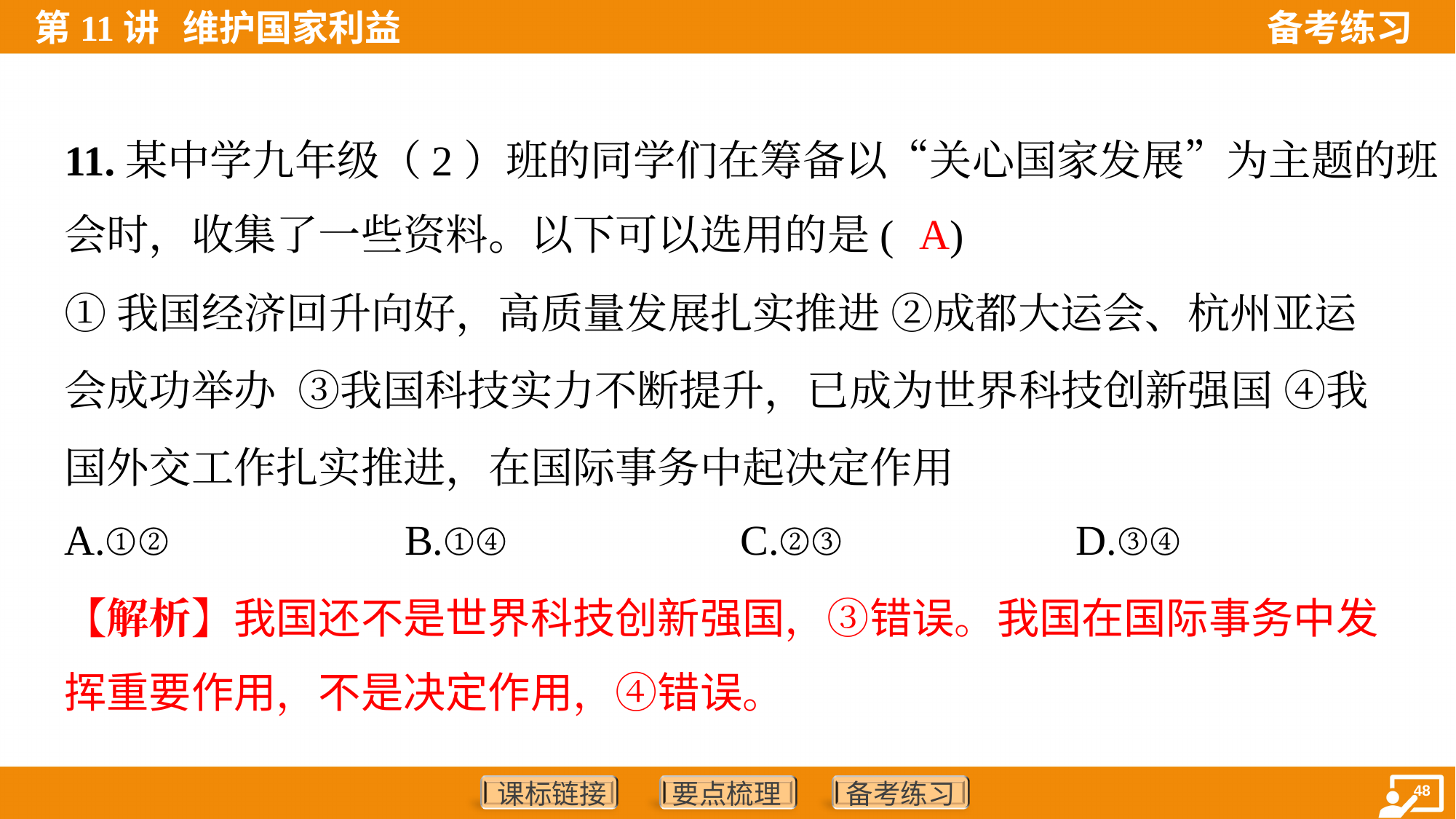

11.某中学九年级（2）班的同学们在筹备以“关心国家发展”为主题的班
会时，收集了一些资料。以下可以选用的是(     )
A
①我国经济回升向好，高质量发展扎实推进 ②成都大运会、杭州亚运
会成功举办  ③我国科技实力不断提升，已成为世界科技创新强国 ④我
国外交工作扎实推进，在国际事务中起决定作用
A.①②	B.①④	C.②③	D.③④
【解析】我国还不是世界科技创新强国，③错误。我国在国际事务中发
挥重要作用，不是决定作用，④错误。